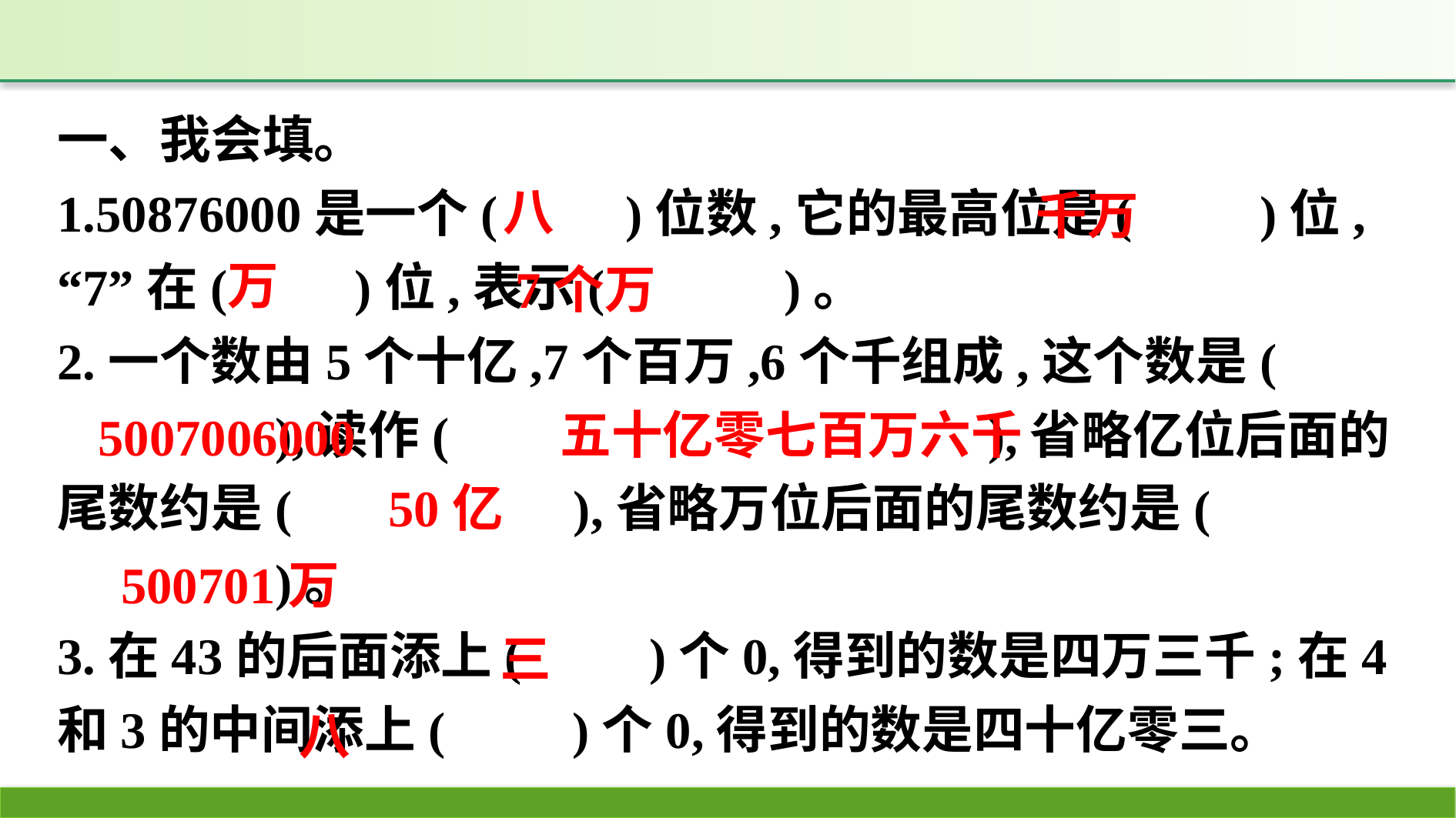

一、我会填。
1.50876000是一个(　　)位数,它的最高位是(　　)位,
“7”在(　　)位,表示(　　　)。
2.一个数由5个十亿,7个百万,6个千组成,这个数是(　　　　　　),读作(　　　　　　　　　　),省略亿位后面的尾数约是(　　　　　),省略万位后面的尾数约是(　　　　　　　)。
3.在43的后面添上(　　)个0,得到的数是四万三千;在4和3的中间添上(　　)个0,得到的数是四十亿零三。
八
千万
万
7个万
五十亿零七百万六千
5007006000
50亿
500701万
三
八